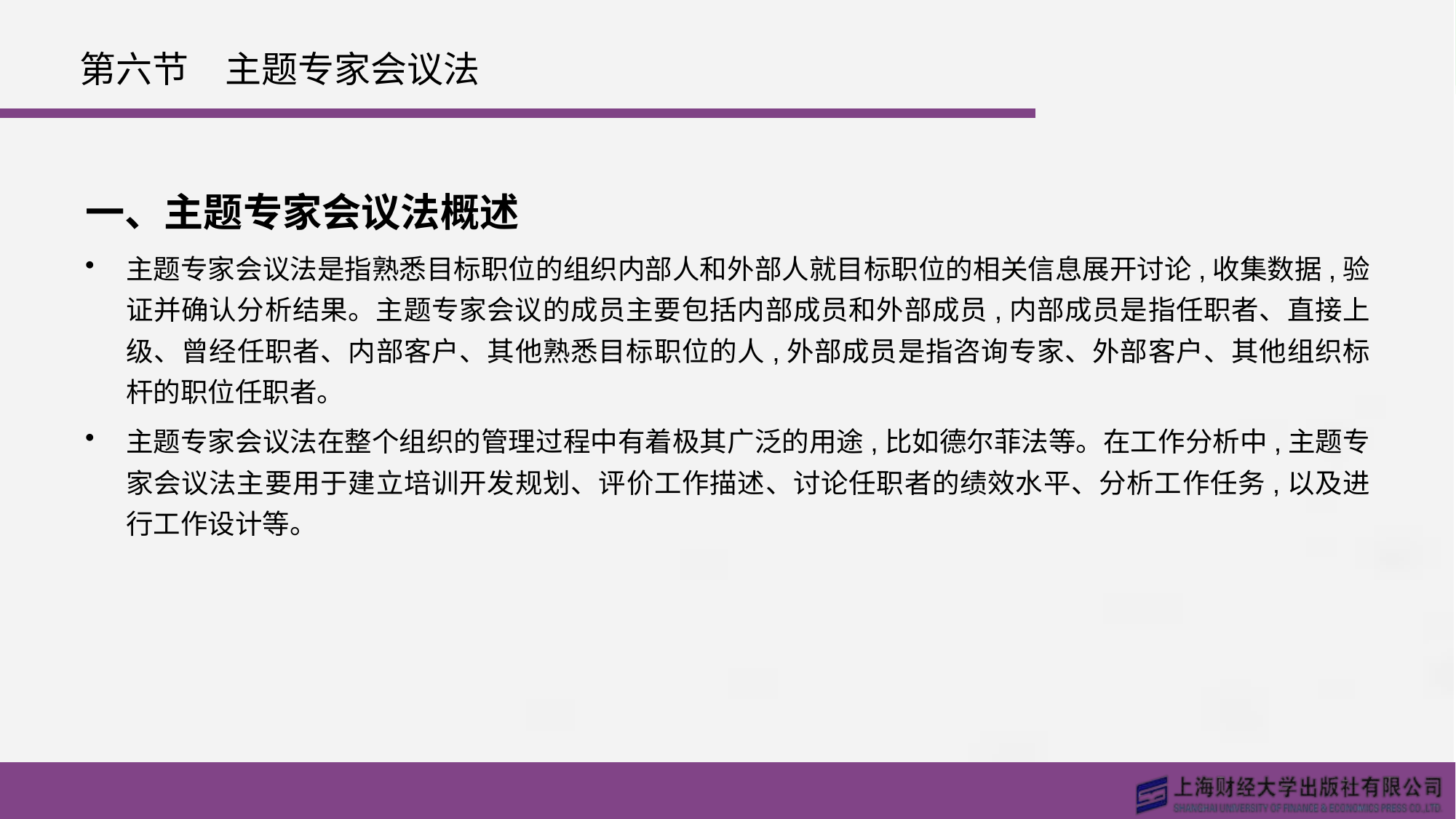

# 第六节　主题专家会议法
一、主题专家会议法概述
主题专家会议法是指熟悉目标职位的组织内部人和外部人就目标职位的相关信息展开讨论,收集数据,验证并确认分析结果。主题专家会议的成员主要包括内部成员和外部成员,内部成员是指任职者、直接上级、曾经任职者、内部客户、其他熟悉目标职位的人,外部成员是指咨询专家、外部客户、其他组织标杆的职位任职者。
主题专家会议法在整个组织的管理过程中有着极其广泛的用途,比如德尔菲法等。在工作分析中,主题专家会议法主要用于建立培训开发规划、评价工作描述、讨论任职者的绩效水平、分析工作任务,以及进行工作设计等。